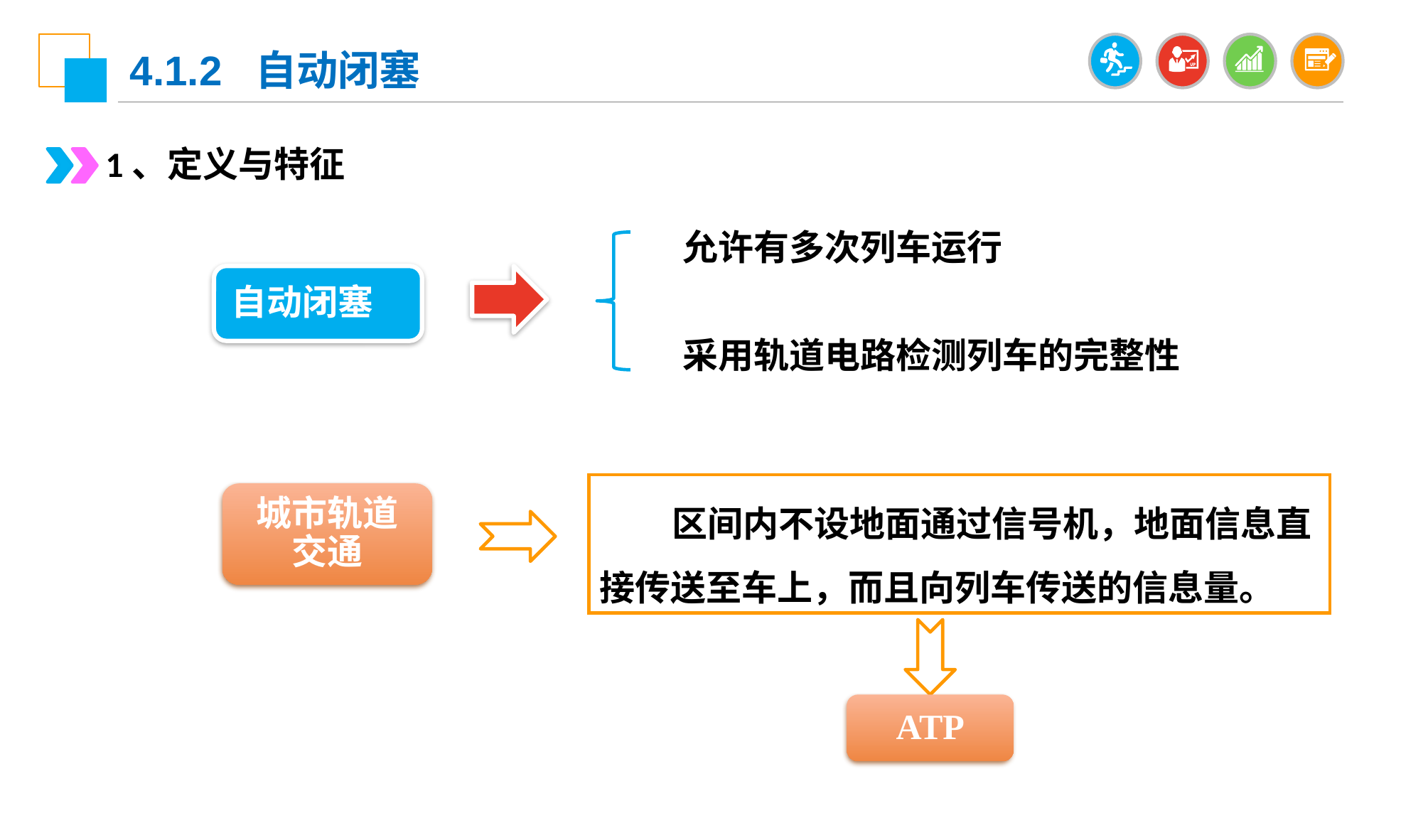

4.1.2  自动闭塞
1、定义与特征

允许有多次列车运行

自动闭塞

采用轨道电路检测列车的完整性
        区间内不设地面通过信号机，地面信息直接传送至车上，而且向列车传送的信息量。

城市轨道交通

ATP